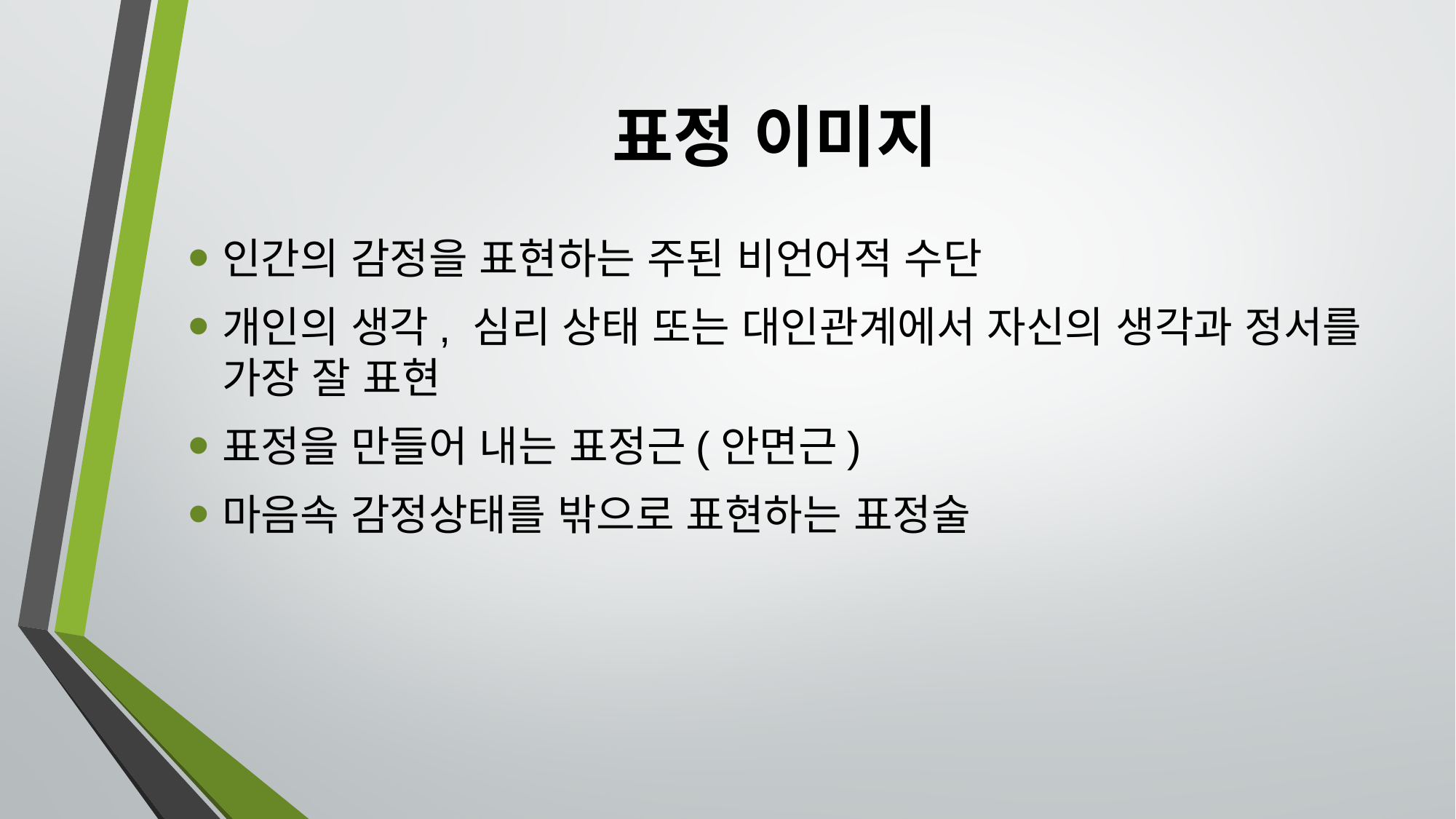

# 표정 이미지
인간의 감정을 표현하는 주된 비언어적 수단
개인의 생각, 심리 상태 또는 대인관계에서 자신의 생각과 정서를 가장 잘 표현
표정을 만들어 내는 표정근(안면근)
마음속 감정상태를 밖으로 표현하는 표정술